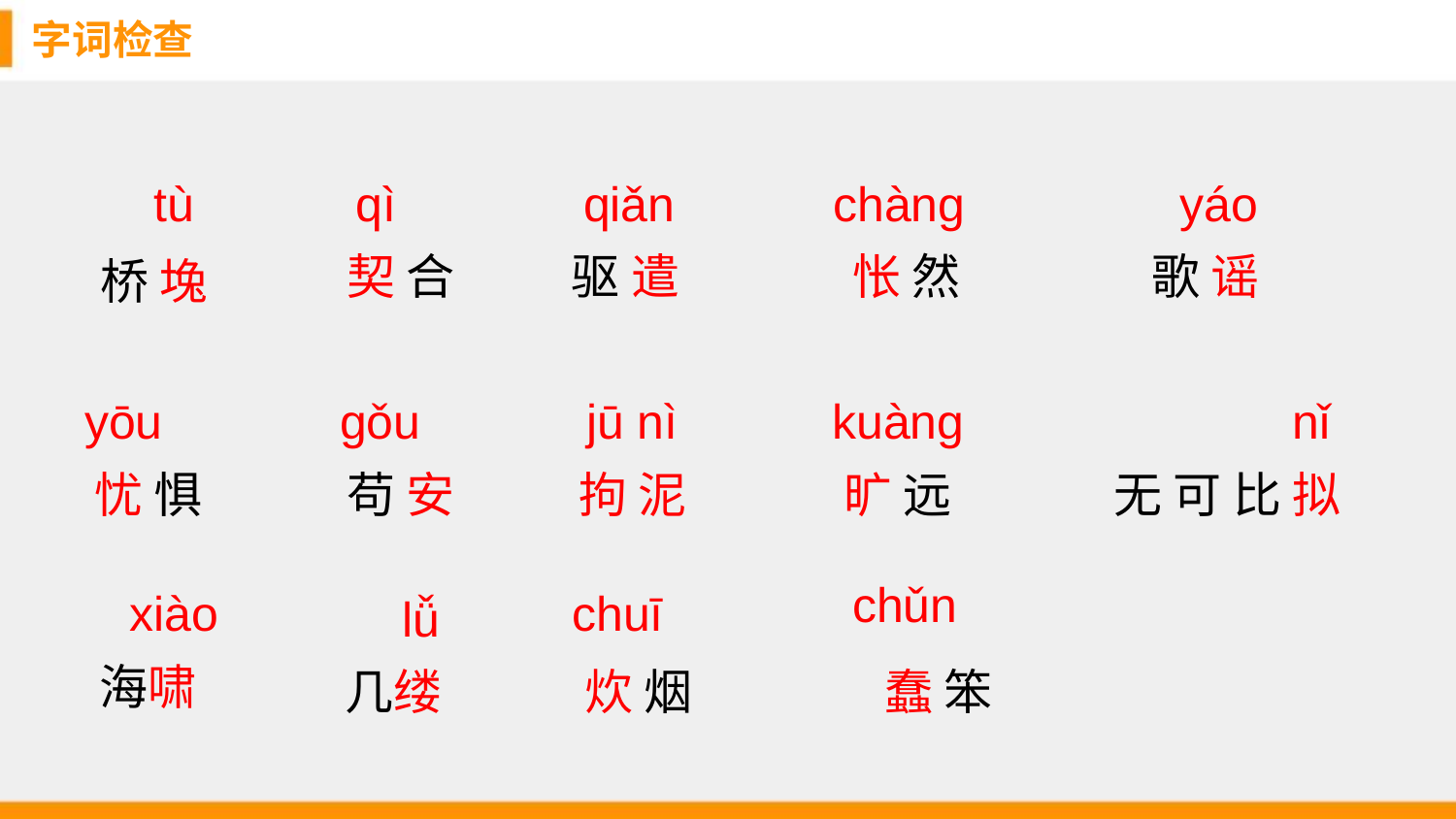

字词检查
qiǎn
chàng
yáo
tù
qì
 桥 堍
契 合
驱 遣
怅 然
歌 谣
yōu
gǒu
jū nì
kuàng
nǐ
无 可 比 拟
忧 惧
苟 安
拘 泥
旷 远
chǔn
xiào
chuī
lǚ
海啸
几缕
炊 烟
蠢 笨